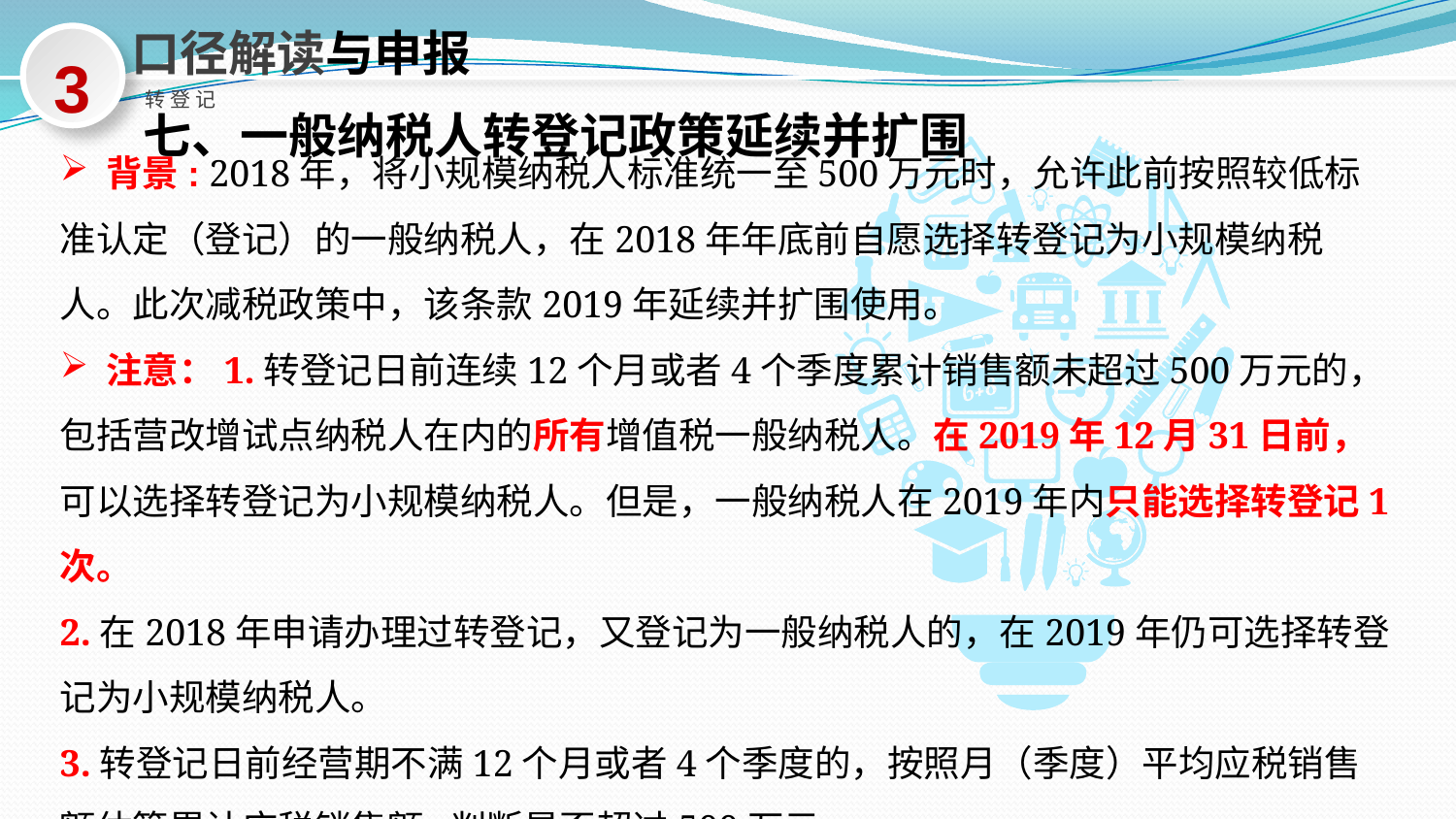

口径解读与申报

3
转登记
七、一般纳税人转登记政策延续并扩围

 背景: 2018年，将小规模纳税人标准统一至500万元时，允许此前按照较低标准认定（登记）的一般纳税人，在2018年年底前自愿选择转登记为小规模纳税人。此次减税政策中，该条款2019年延续并扩围使用。
 注意：1.转登记日前连续12个月或者4个季度累计销售额未超过500万元的，包括营改增试点纳税人在内的所有增值税一般纳税人。在2019年12月31日前，可以选择转登记为小规模纳税人。但是，一般纳税人在2019年内只能选择转登记1次。
2.在2018年申请办理过转登记，又登记为一般纳税人的，在2019年仍可选择转登记为小规模纳税人。
3.转登记日前经营期不满12个月或者4个季度的，按照月（季度）平均应税销售额估算累计应税销售额,判断是否超过500万元。